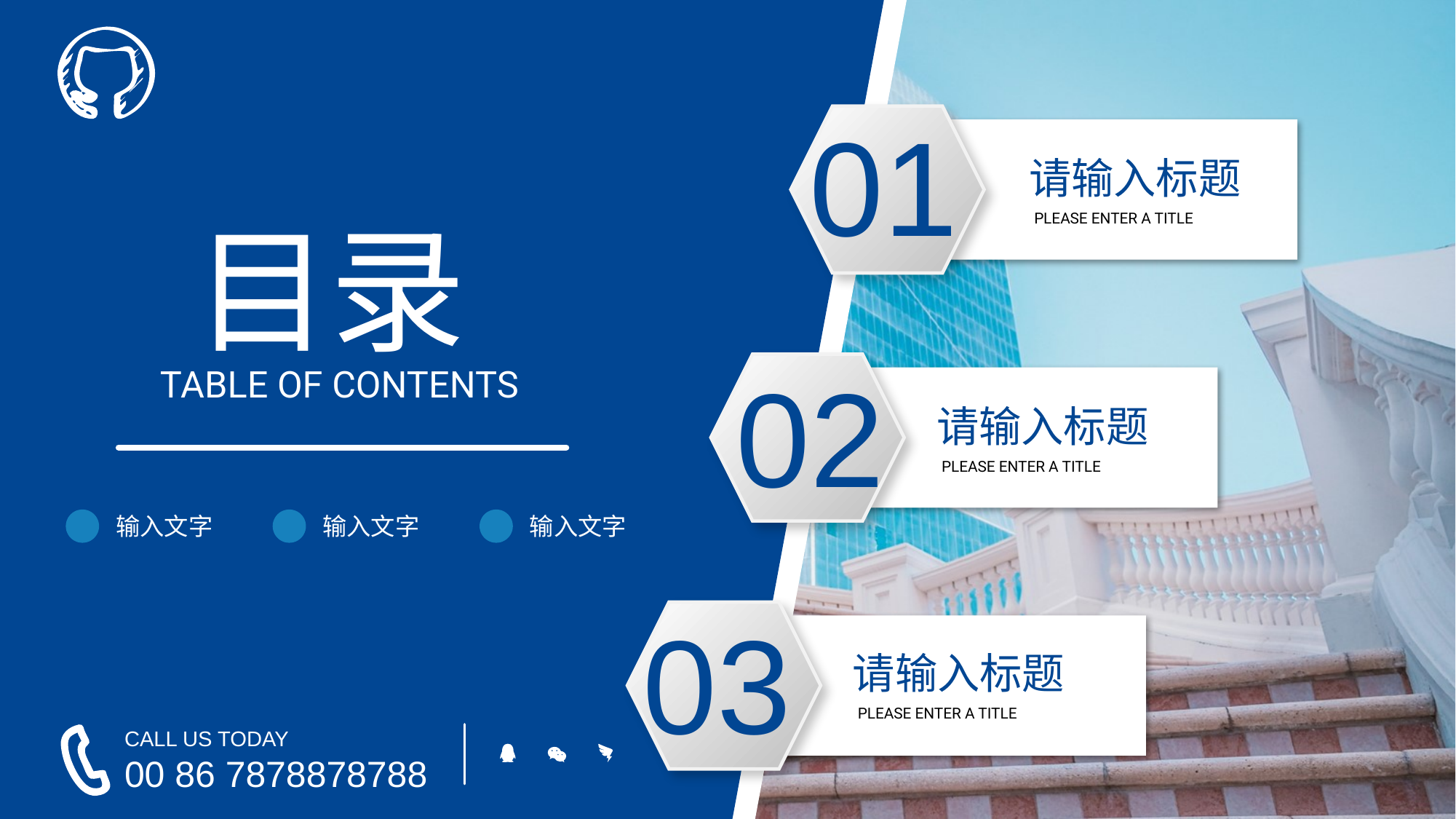

01

请输入标题
PLEASE ENTER A TITLE
目录
TABLE OF CONTENTS
02

请输入标题
PLEASE ENTER A TITLE
输入文字

输入文字

输入文字

03

请输入标题
PLEASE ENTER A TITLE
CALL US TODAY
00 86 7878878788